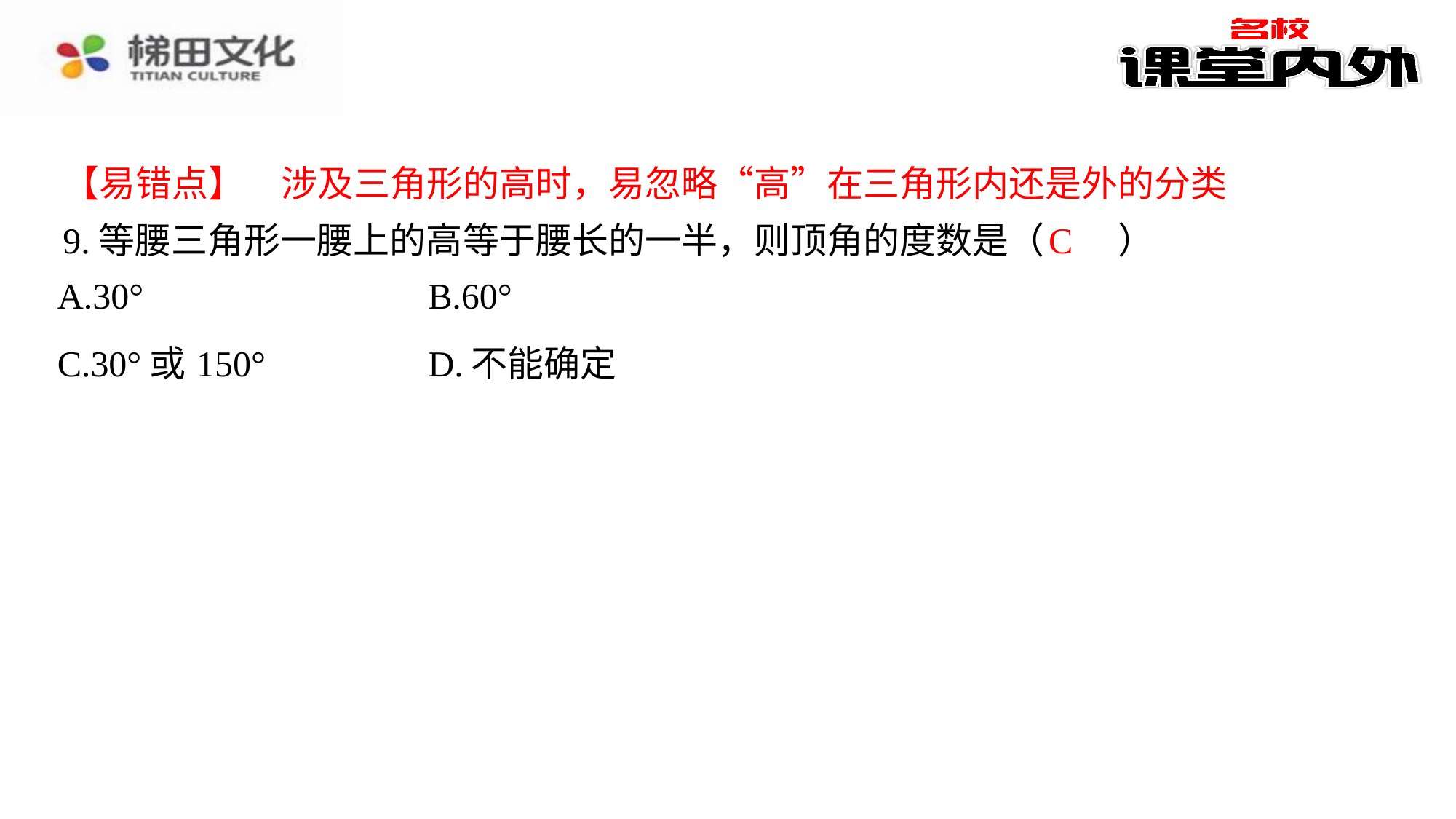

【易错点】　涉及三角形的高时，易忽略“高”在三角形内还是外的分类
9.等腰三角形一腰上的高等于腰长的一半，则顶角的度数是（　C　）
C
| A.30° | B.60° |
| --- | --- |
| C.30°或150° | D.不能确定 |